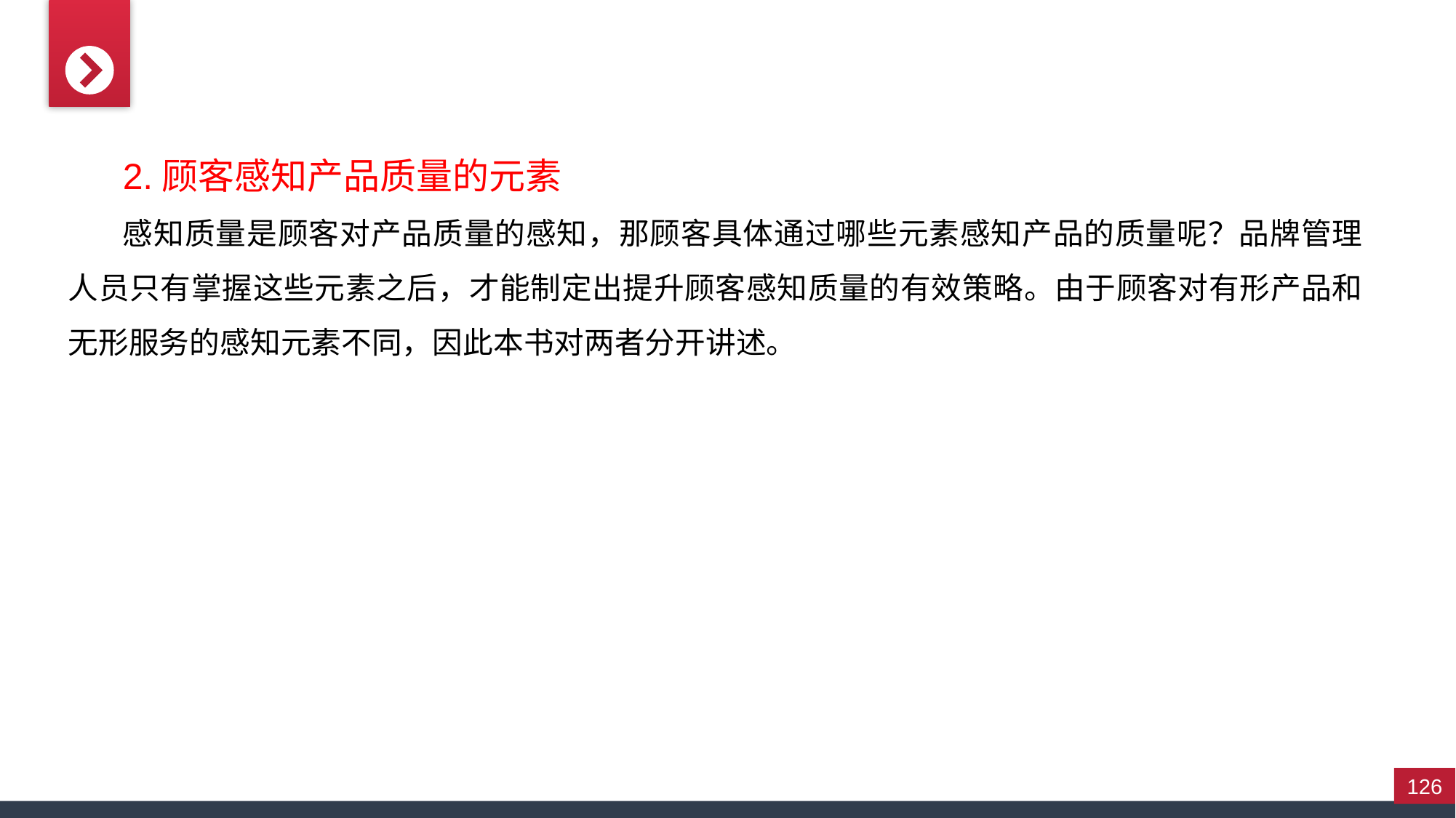

2.顾客感知产品质量的元素
感知质量是顾客对产品质量的感知，那顾客具体通过哪些元素感知产品的质量呢？品牌管理人员只有掌握这些元素之后，才能制定出提升顾客感知质量的有效策略。由于顾客对有形产品和无形服务的感知元素不同，因此本书对两者分开讲述。